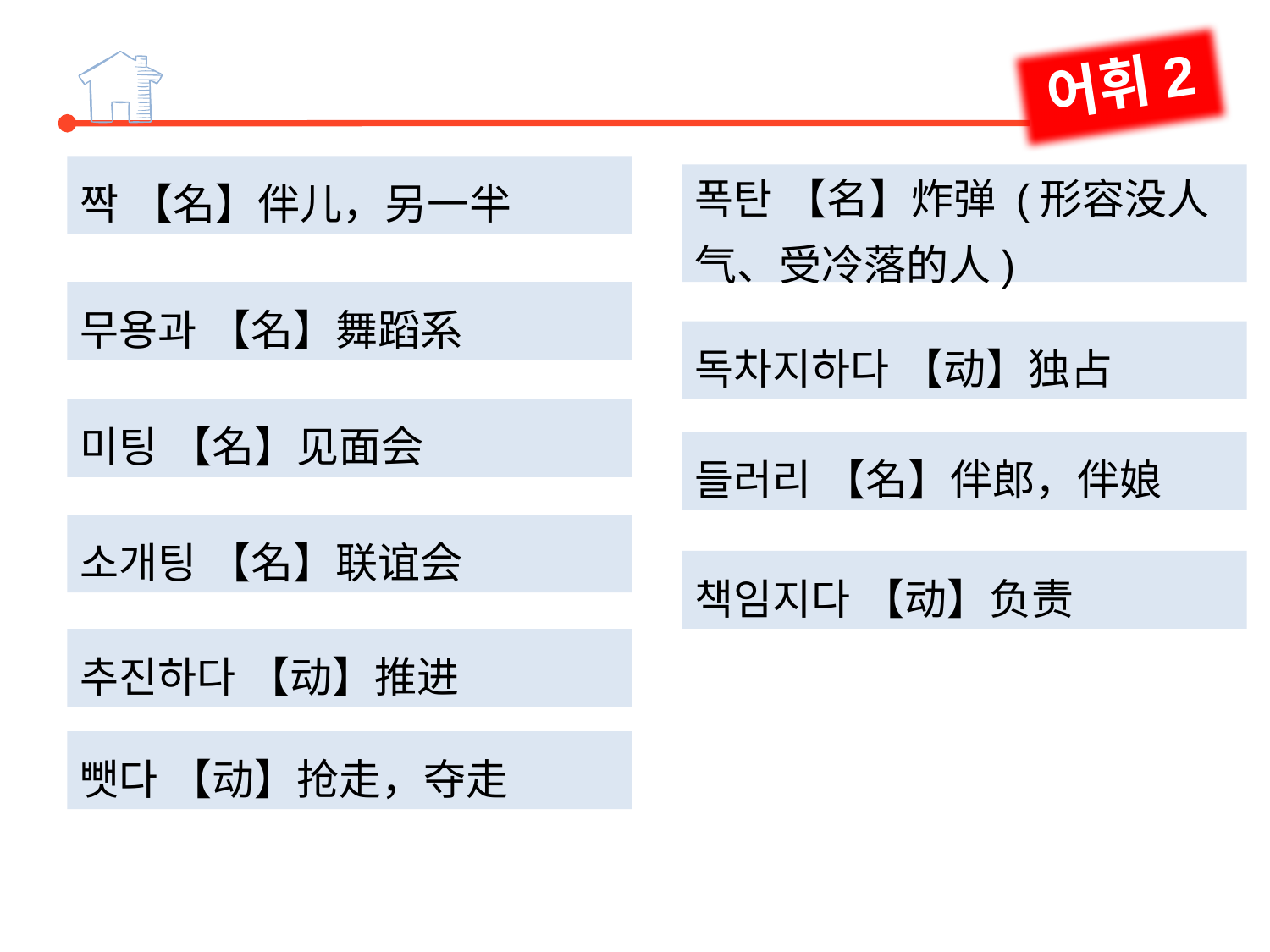

어휘2

짝 【名】伴儿，另一半
무용과 【名】舞蹈系
미팅 【名】见面会
폭탄 【名】炸弹 (形容没人气、受冷落的人)
독차지하다 【动】独占
들러리 【名】伴郎，伴娘
소개팅 【名】联谊会
책임지다 【动】负责
추진하다 【动】推进
뺏다 【动】抢走，夺走